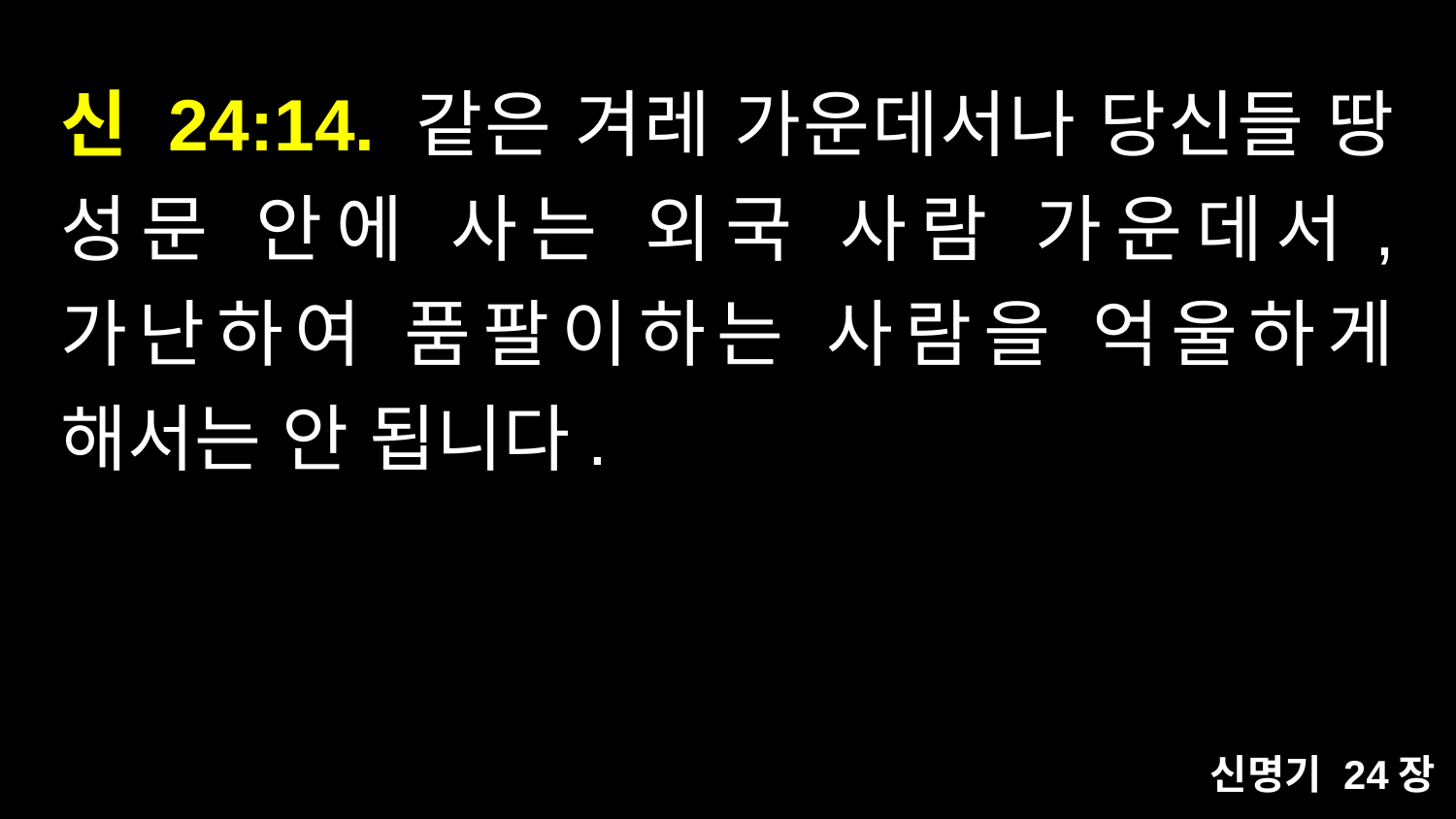

# 신 24:14. 같은 겨레 가운데서나 당신들 땅 성문 안에 사는 외국 사람 가운데서, 가난하여 품팔이하는 사람을 억울하게 해서는 안 됩니다.
신명기 24장